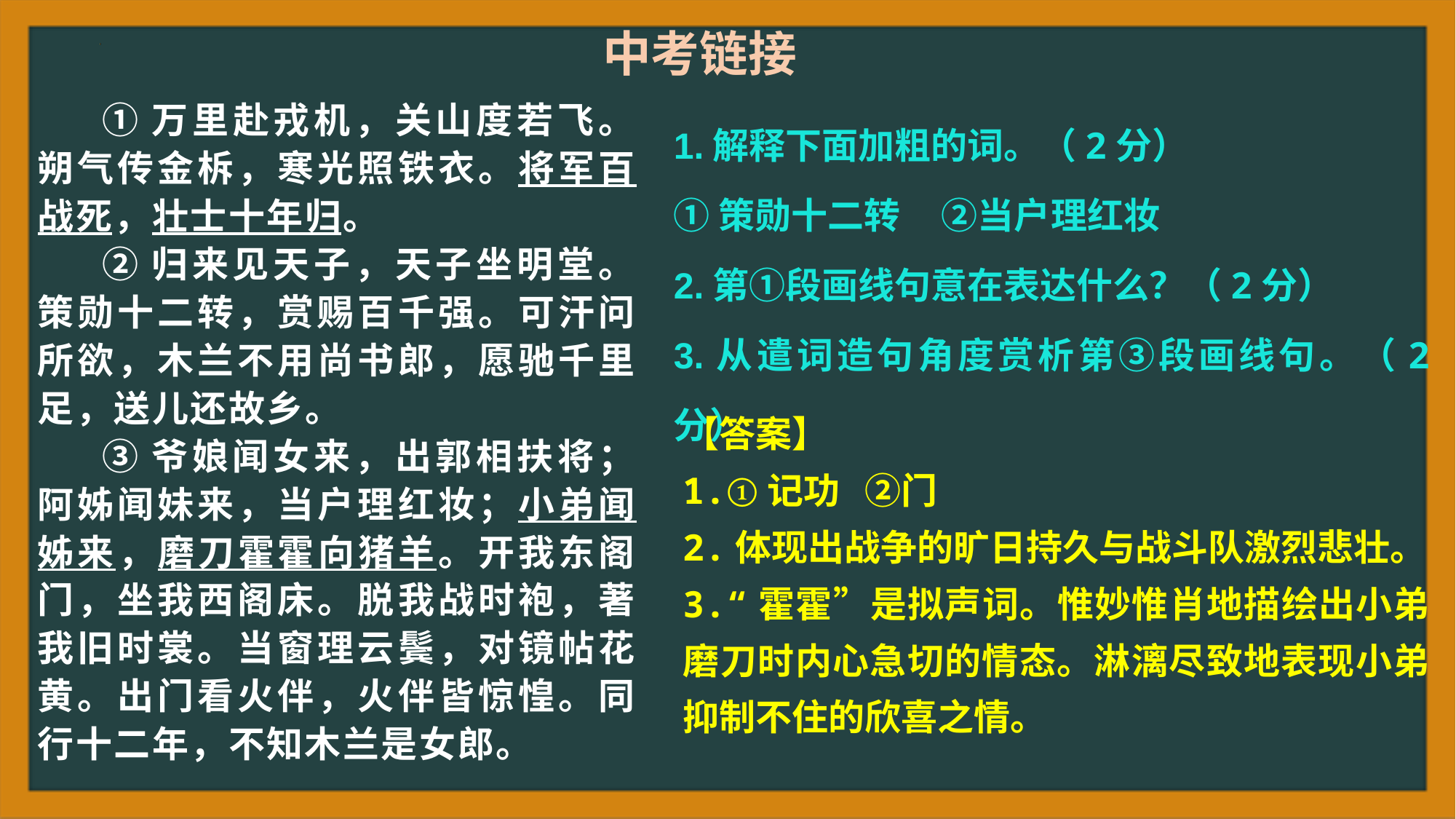

中考链接
①万里赴戎机，关山度若飞。朔气传金柝，寒光照铁衣。将军百战死，壮士十年归。
②归来见天子，天子坐明堂。策勋十二转，赏赐百千强。可汗问所欲，木兰不用尚书郎，愿驰千里足，送儿还故乡。
③爷娘闻女来，出郭相扶将；阿姊闻妹来，当户理红妆；小弟闻姊来，磨刀霍霍向猪羊。开我东阁门，坐我西阁床。脱我战时袍，著我旧时裳。当窗理云鬓，对镜帖花黄。出门看火伴，火伴皆惊惶。同行十二年，不知木兰是女郎。
1.解释下面加粗的词。（2分）
①策勋十二转     ②当户理红妆
2.第①段画线句意在表达什么？（2分）
3.从遣词造句角度赏析第③段画线句。（2分）
【答案】
1.①记功   ②门
2.体现出战争的旷日持久与战斗队激烈悲壮。
3.“霍霍”是拟声词。惟妙惟肖地描绘出小弟磨刀时内心急切的情态。淋漓尽致地表现小弟抑制不住的欣喜之情。